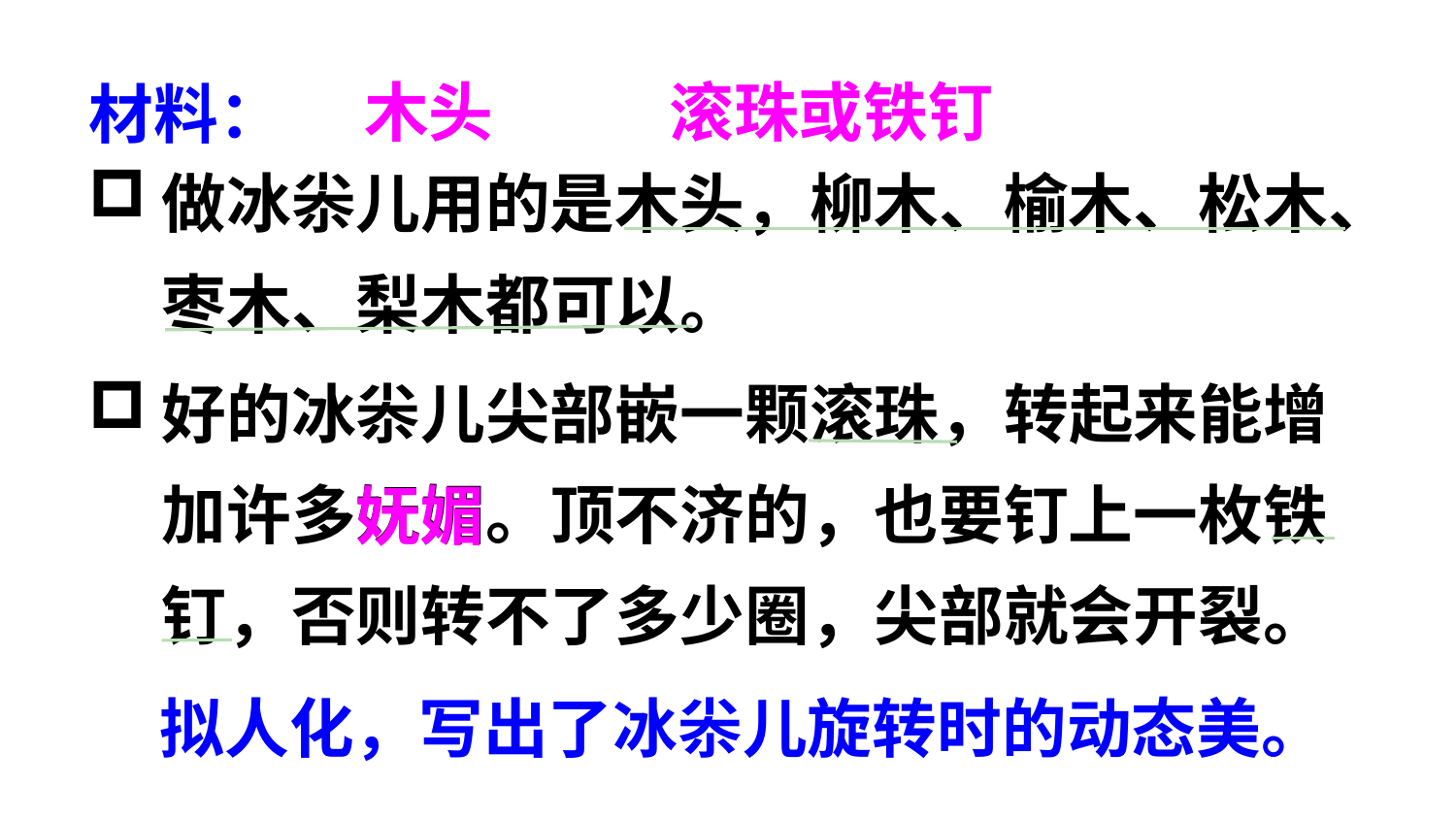

材料：
木头
滚珠或铁钉
做冰尜儿用的是木头，柳木、榆木、松木、枣木、梨木都可以。
好的冰尜儿尖部嵌一颗滚珠，转起来能增加许多妩媚。顶不济的，也要钉上一枚铁钉，否则转不了多少圈，尖部就会开裂。
妩媚
拟人化，写出了冰尜儿旋转时的动态美。